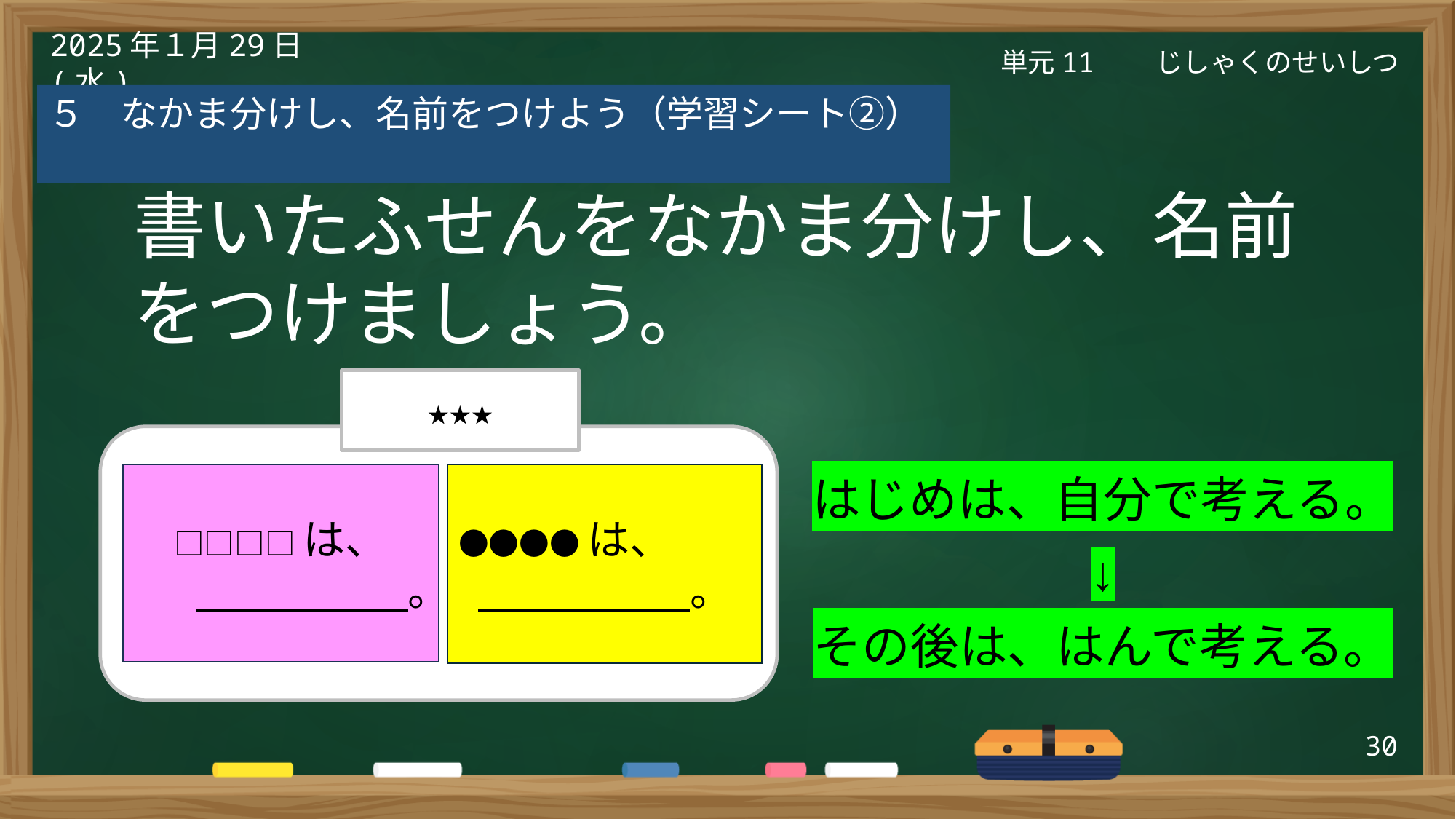

単元11　　じしゃくのせいしつ
2025年１月29日(水)
５　なかま分けし、名前をつけよう（学習シート②）
書いたふせんをなかま分けし、名前をつけましょう。
★★★

はじめは、自分で考える。
↓
その後は、はんで考える。
□□□□は、
　　　　　　。
●●●●は、
 　　　　　。
30